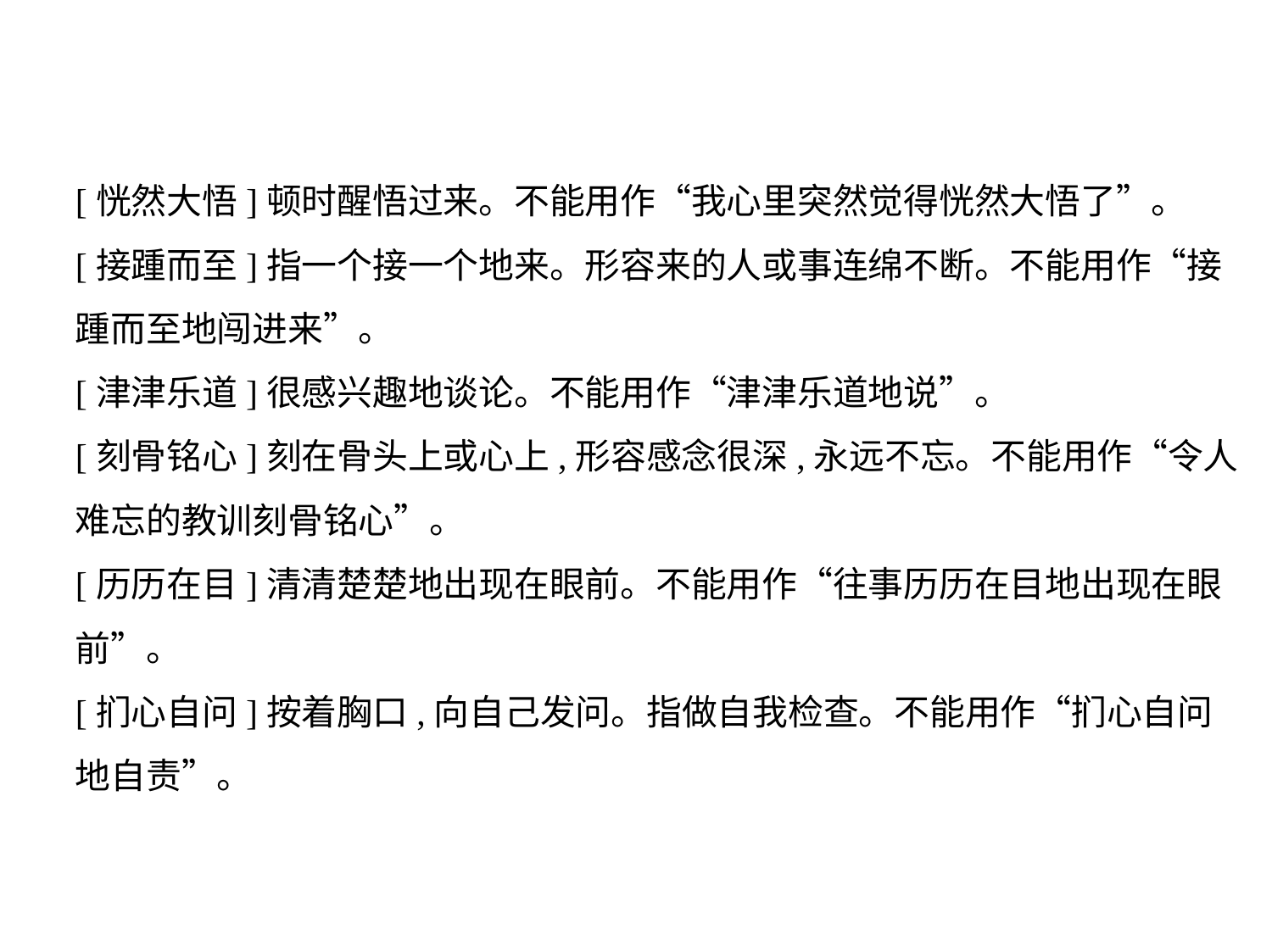

[恍然大悟]顿时醒悟过来。不能用作“我心里突然觉得恍然大悟了”。
[接踵而至]指一个接一个地来。形容来的人或事连绵不断。不能用作“接
踵而至地闯进来”。
[津津乐道]很感兴趣地谈论。不能用作“津津乐道地说”。
[刻骨铭心]刻在骨头上或心上,形容感念很深,永远不忘。不能用作“令人
难忘的教训刻骨铭心”。
[历历在目]清清楚楚地出现在眼前。不能用作“往事历历在目地出现在眼
前”。
[扪心自问]按着胸口,向自己发问。指做自我检查。不能用作“扪心自问
地自责”。